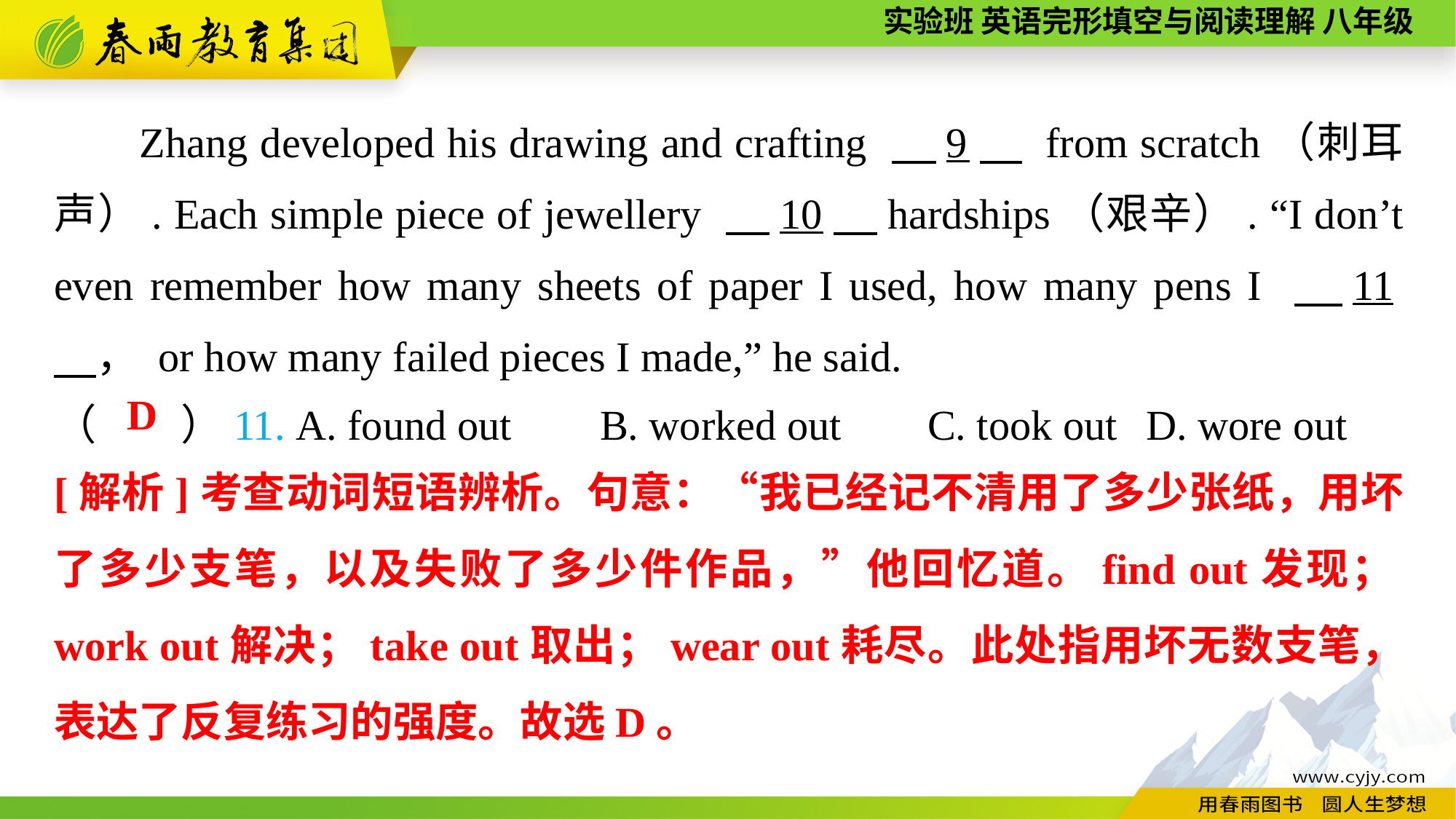

Zhang developed his drawing and crafting 　9　 from scratch（刺耳声）. Each simple piece of jewellery 　10，hardships（艰辛）. “I don’t even remember how many sheets of paper I used, how many pens I 　11　， or how many failed pieces I made,” he said.
（　　）11. A. found out	B. worked out	C. took out	D. wore out
D
[解析]考查动词短语辨析。句意：“我已经记不清用了多少张纸，用坏了多少支笔，以及失败了多少件作品，”他回忆道。find out发现；work out解决；take out取出；wear out耗尽。此处指用坏无数支笔，表达了反复练习的强度。故选D。